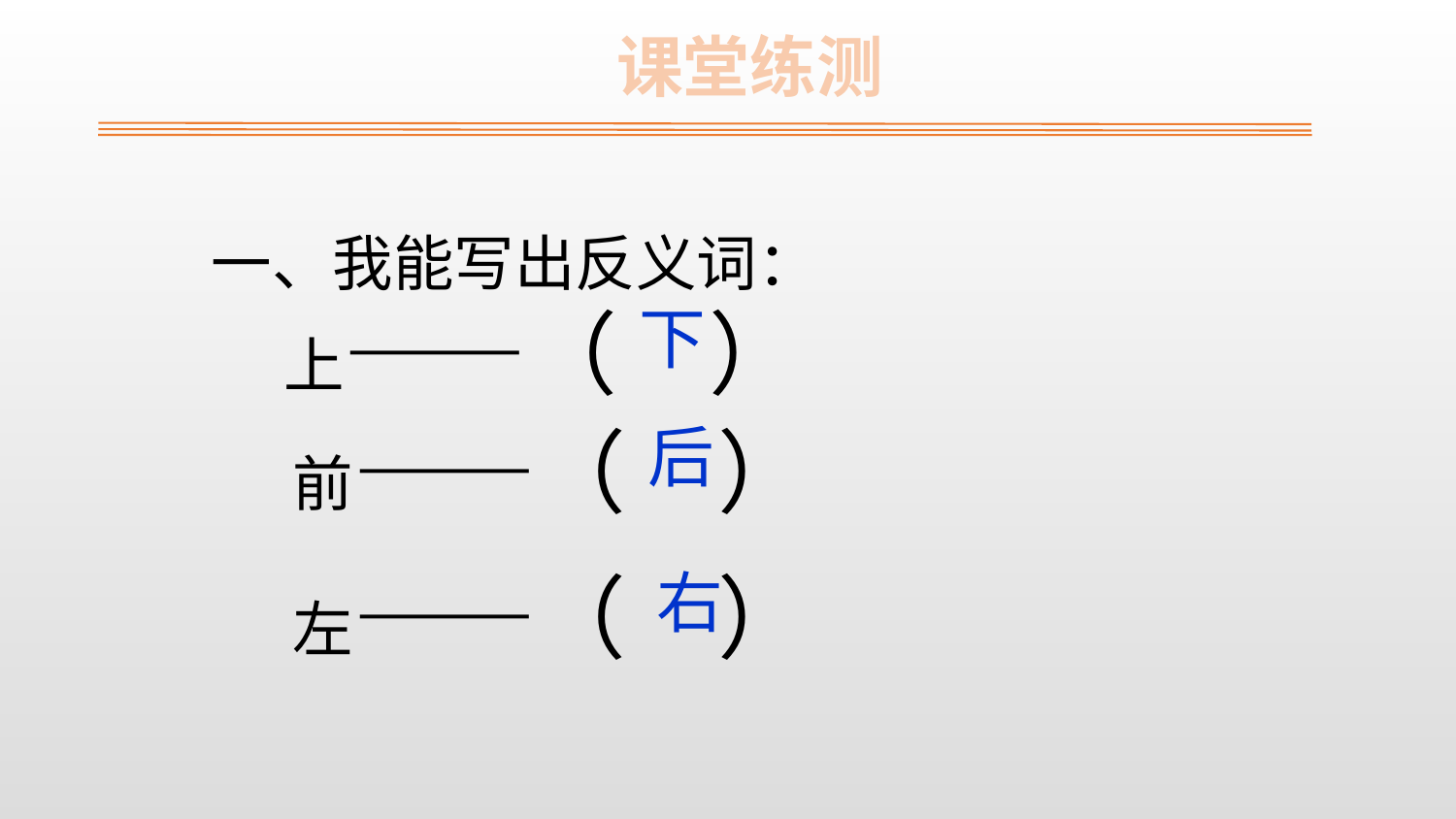

课堂练测
一、我能写出反义词：
上——（　）
下
前——（　）
后
左——（　）
右